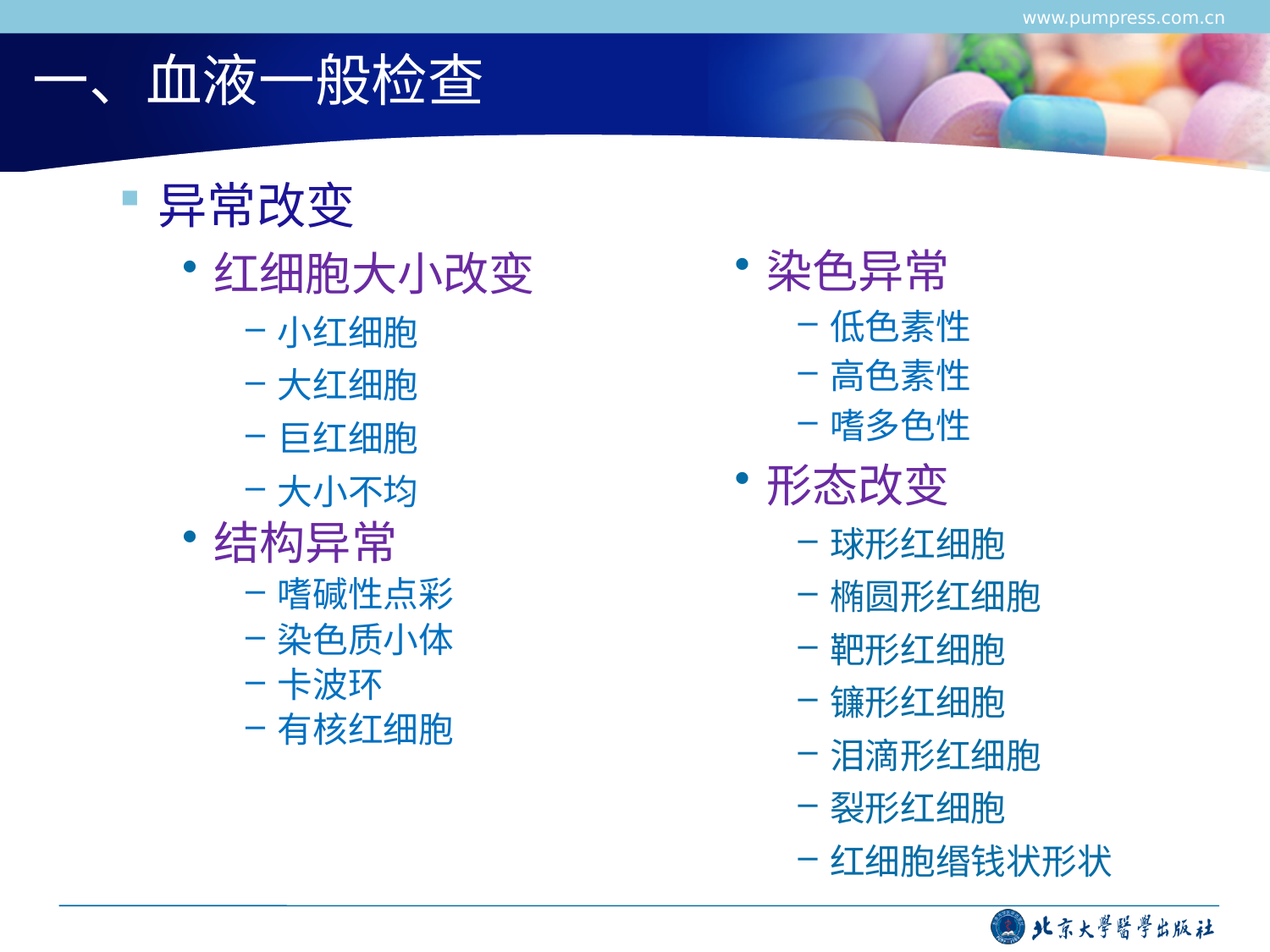

www.pumpress.com.cn
# 一、血液一般检查
异常改变
红细胞大小改变
小红细胞
大红细胞
巨红细胞
大小不均
结构异常
嗜碱性点彩
染色质小体
卡波环
有核红细胞
染色异常
低色素性
高色素性
嗜多色性
形态改变
球形红细胞
椭圆形红细胞
靶形红细胞
镰形红细胞
泪滴形红细胞
裂形红细胞
红细胞缗钱状形状